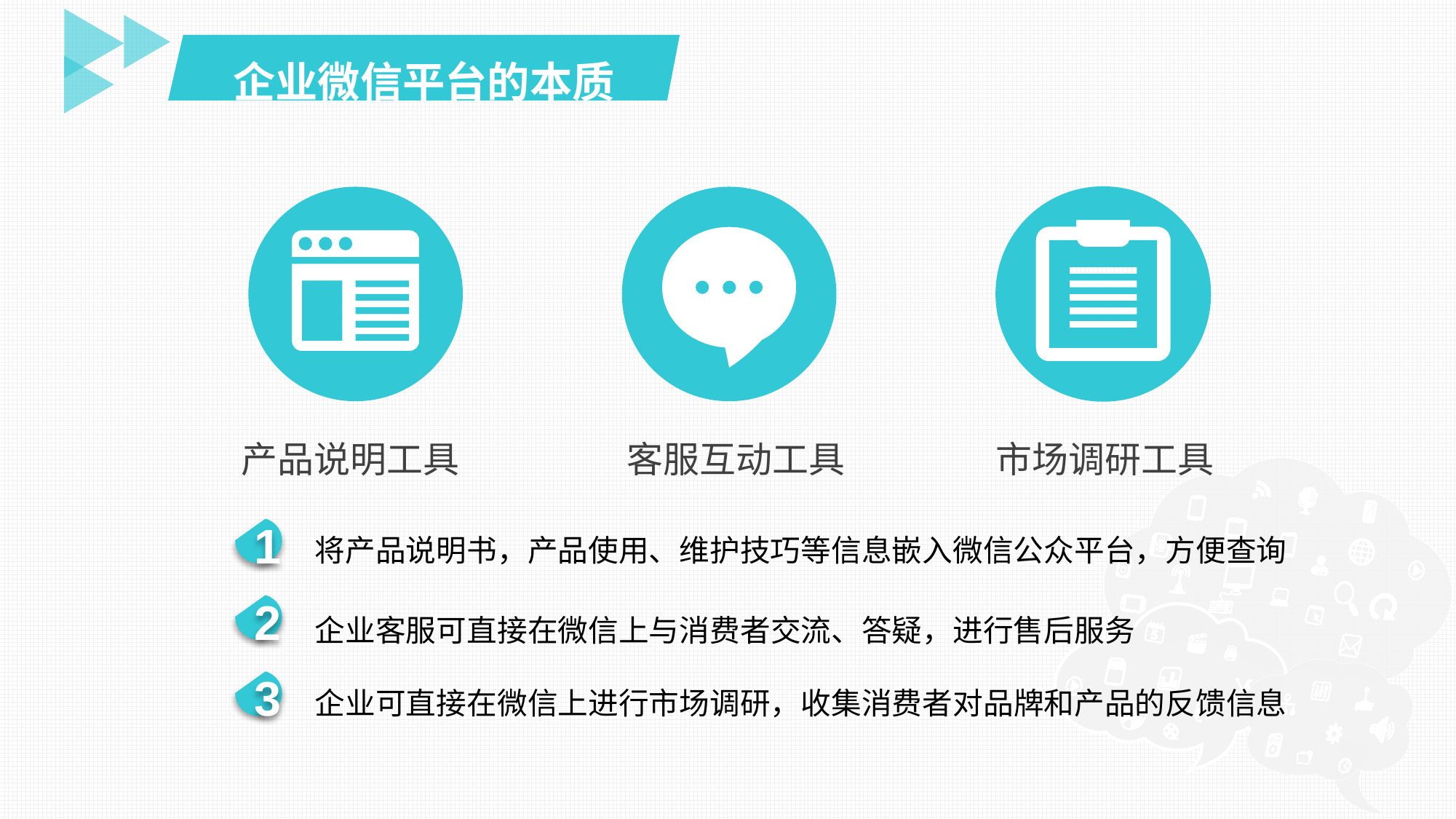

企业微信平台的本质

产品说明工具
客服互动工具
市场调研工具

1
将产品说明书，产品使用、维护技巧等信息嵌入微信公众平台，方便查询

2
企业客服可直接在微信上与消费者交流、答疑，进行售后服务

3
企业可直接在微信上进行市场调研，收集消费者对品牌和产品的反馈信息